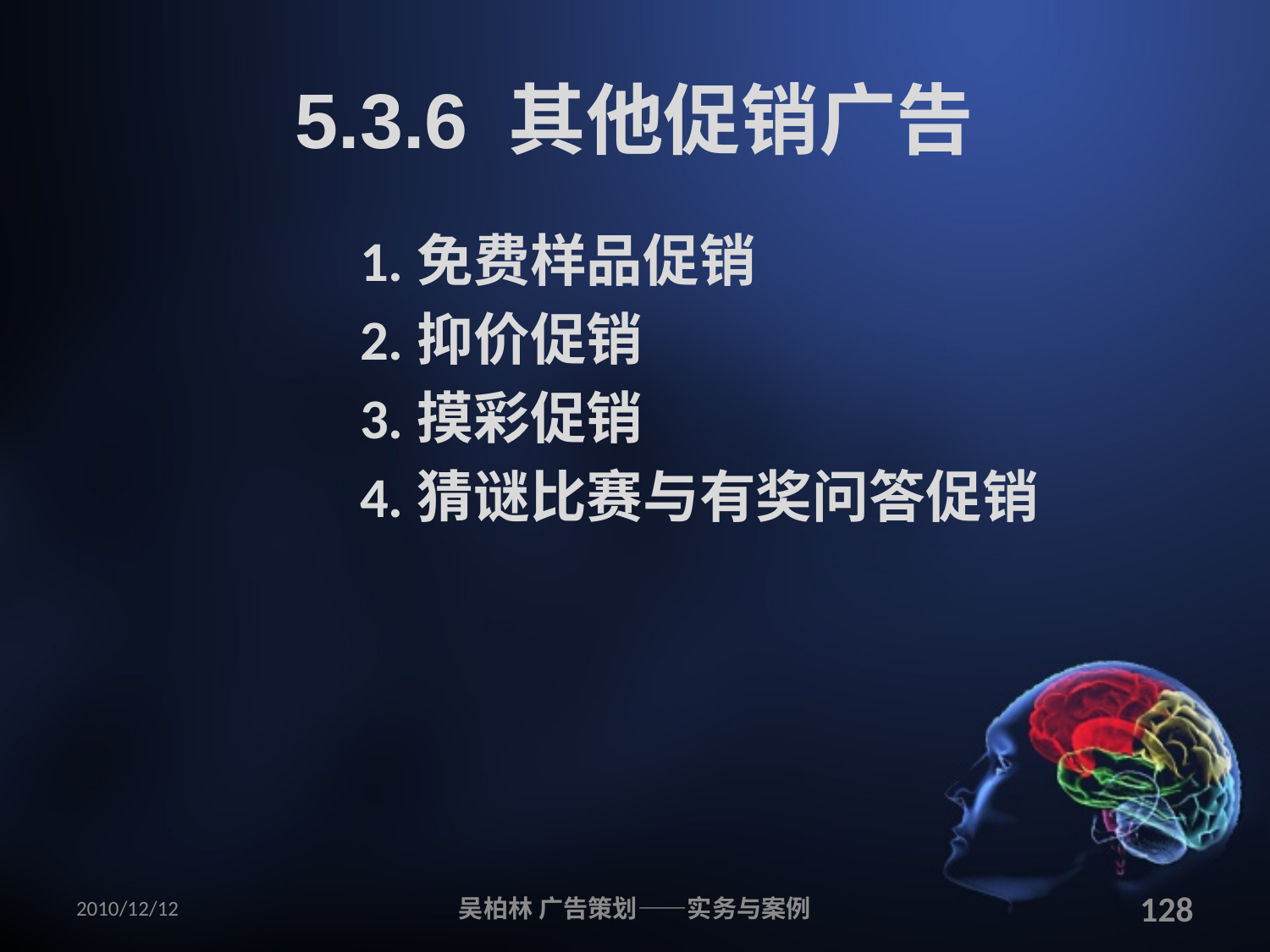

# 5.3.6 其他促销广告
1.免费样品促销
2.抑价促销
3.摸彩促销
4.猜谜比赛与有奖问答促销

2010/12/12
吴柏林 广告策划——实务与案例
128